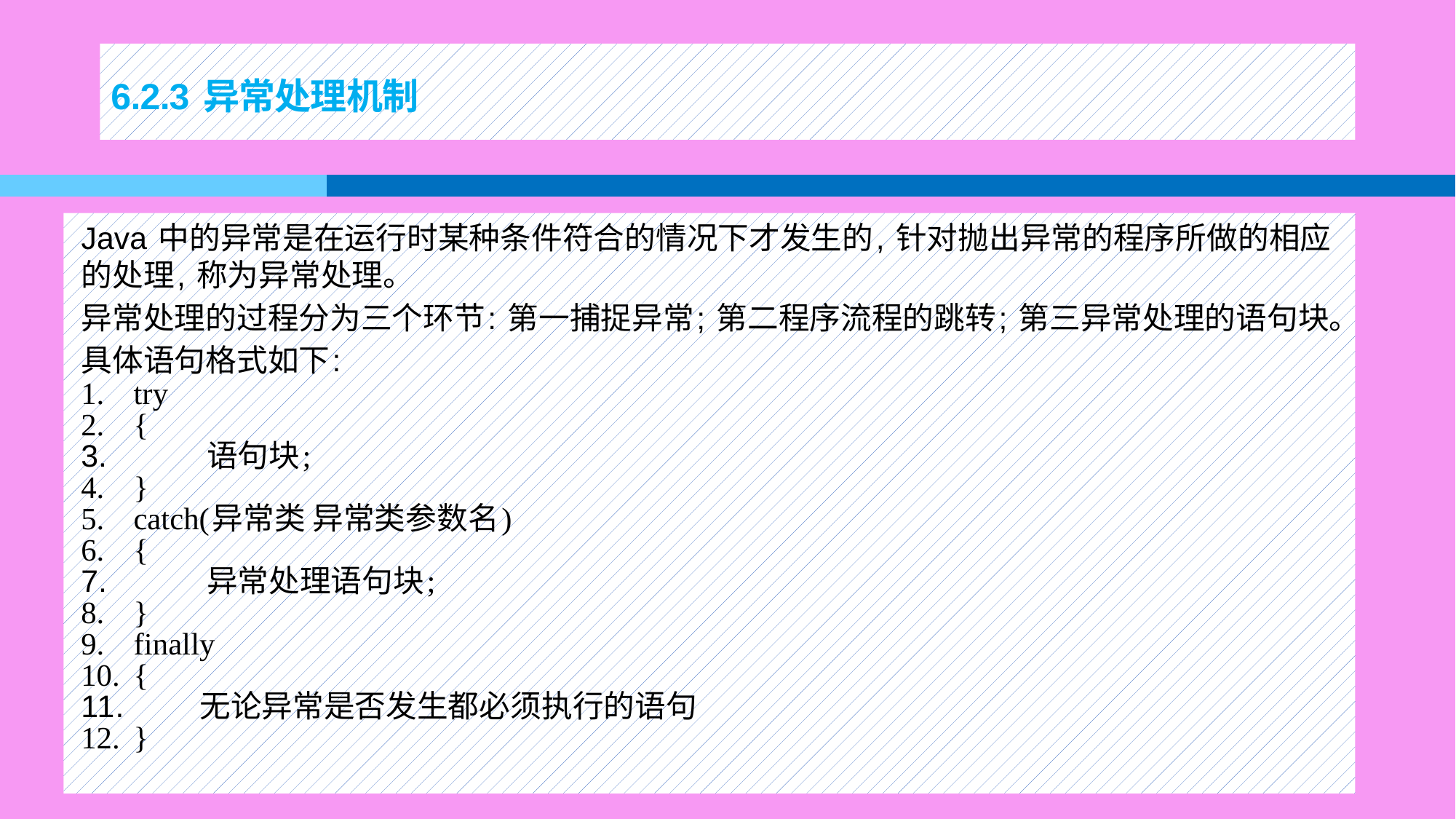

# 6.2.3 异常处理机制
Java 中的异常是在运行时某种条件符合的情况下才发生的, 针对抛出异常的程序所做的相应的处理, 称为异常处理。
异常处理的过程分为三个环节: 第一捕捉异常; 第二程序流程的跳转; 第三异常处理的语句块。
具体语句格式如下:
try
{
          语句块;
}
catch(异常类 异常类参数名)
{
          异常处理语句块;
}
finally
{
         无论异常是否发生都必须执行的语句
}